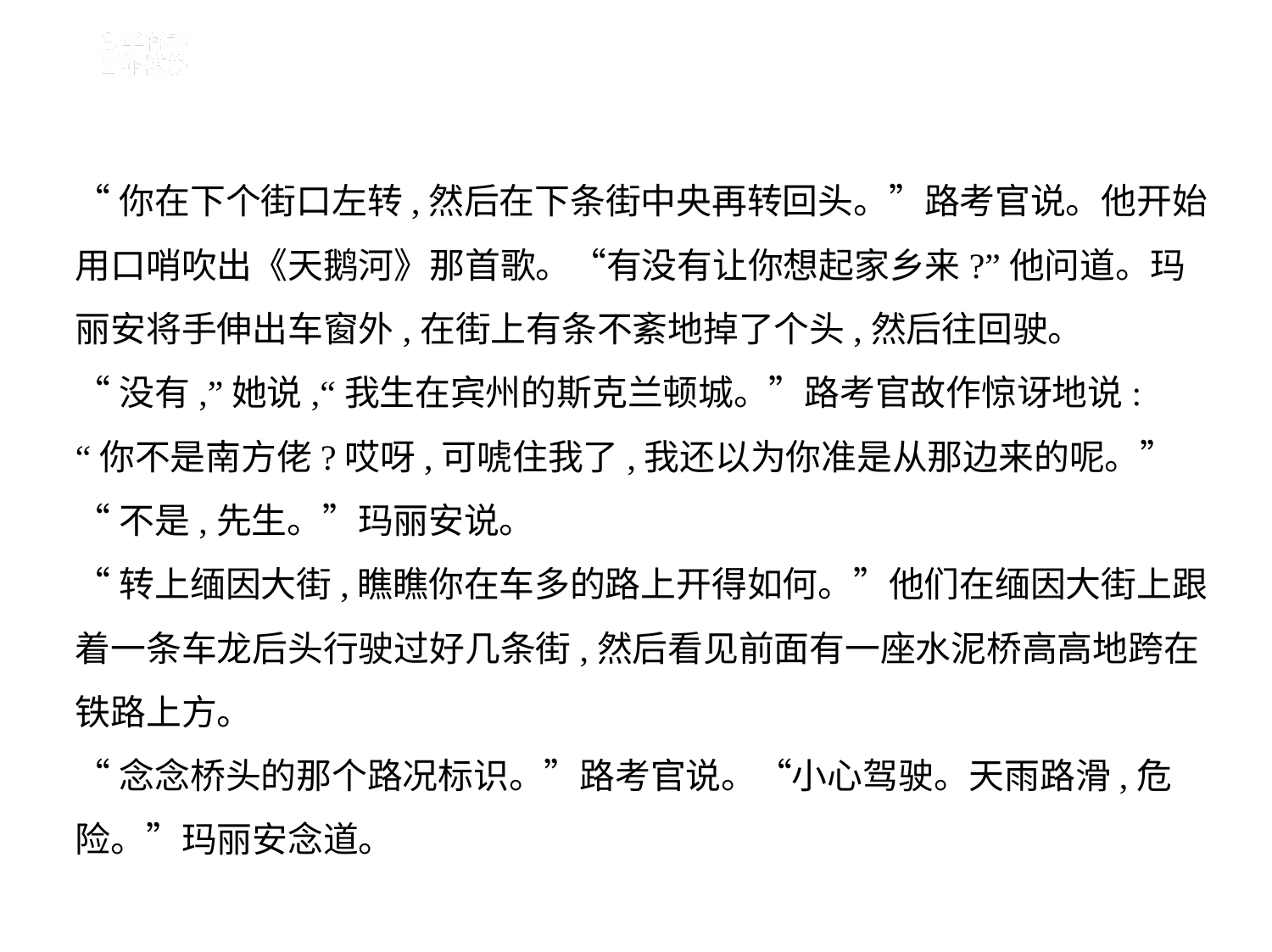

“你在下个街口左转,然后在下条街中央再转回头。”路考官说。他开始
用口哨吹出《天鹅河》那首歌。“有没有让你想起家乡来?”他问道。玛
丽安将手伸出车窗外,在街上有条不紊地掉了个头,然后往回驶。
“没有,”她说,“我生在宾州的斯克兰顿城。”路考官故作惊讶地说:
“你不是南方佬?哎呀,可唬住我了,我还以为你准是从那边来的呢。”
“不是,先生。”玛丽安说。
“转上缅因大街,瞧瞧你在车多的路上开得如何。”他们在缅因大街上跟
着一条车龙后头行驶过好几条街,然后看见前面有一座水泥桥高高地跨在
铁路上方。
“念念桥头的那个路况标识。”路考官说。“小心驾驶。天雨路滑,危
险。”玛丽安念道。